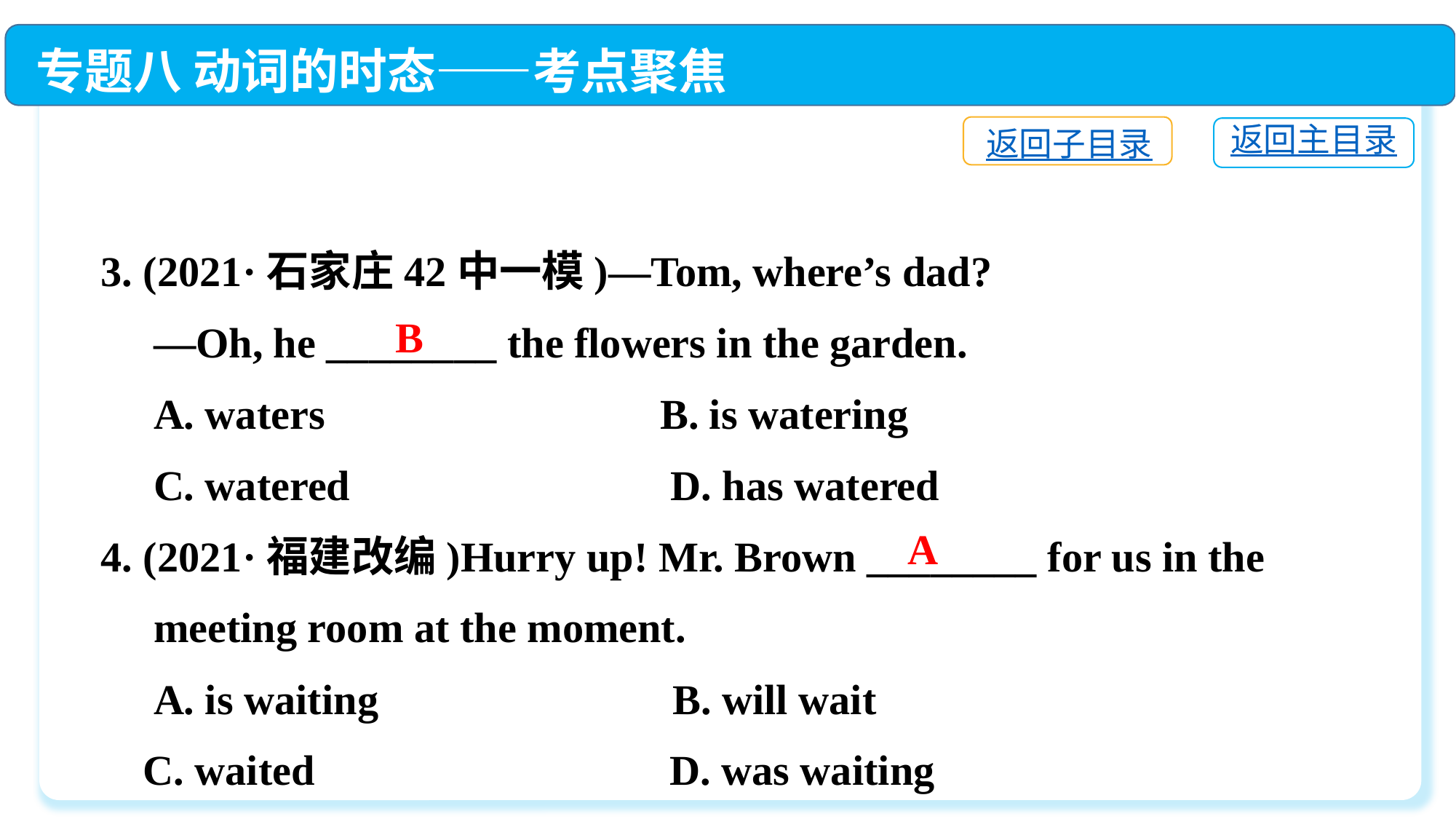

专题八 动词的时态——考点聚焦

返回子目录
返回主目录
3. (2021·石家庄42中一模)—Tom, where’s dad?
     —Oh, he ________ the flowers in the garden.
     A. waters　　	                       B. is watering
     C. watered	                       D. has watered
4. (2021·福建改编)Hurry up! Mr. Brown ________ for us in the
     meeting room at the moment.
     A. is waiting　　	             B. will wait
    C. waited　 	                        D. was waiting

B
A